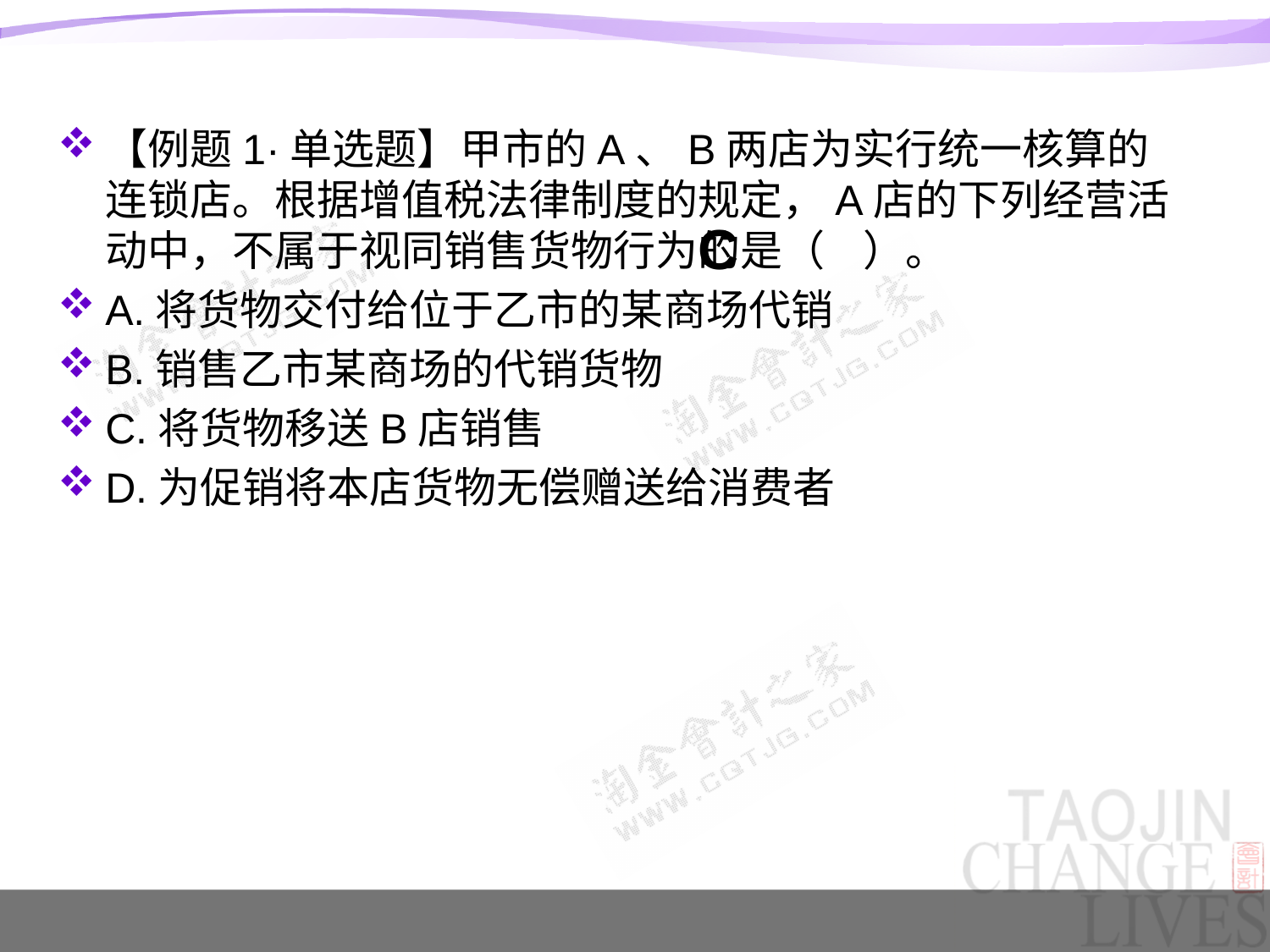

#
【例题1·单选题】甲市的A、B两店为实行统一核算的连锁店。根据增值税法律制度的规定，A店的下列经营活动中，不属于视同销售货物行为的是（    ）。
A.将货物交付给位于乙市的某商场代销
B.销售乙市某商场的代销货物
C.将货物移送B店销售
D.为促销将本店货物无偿赠送给消费者

C